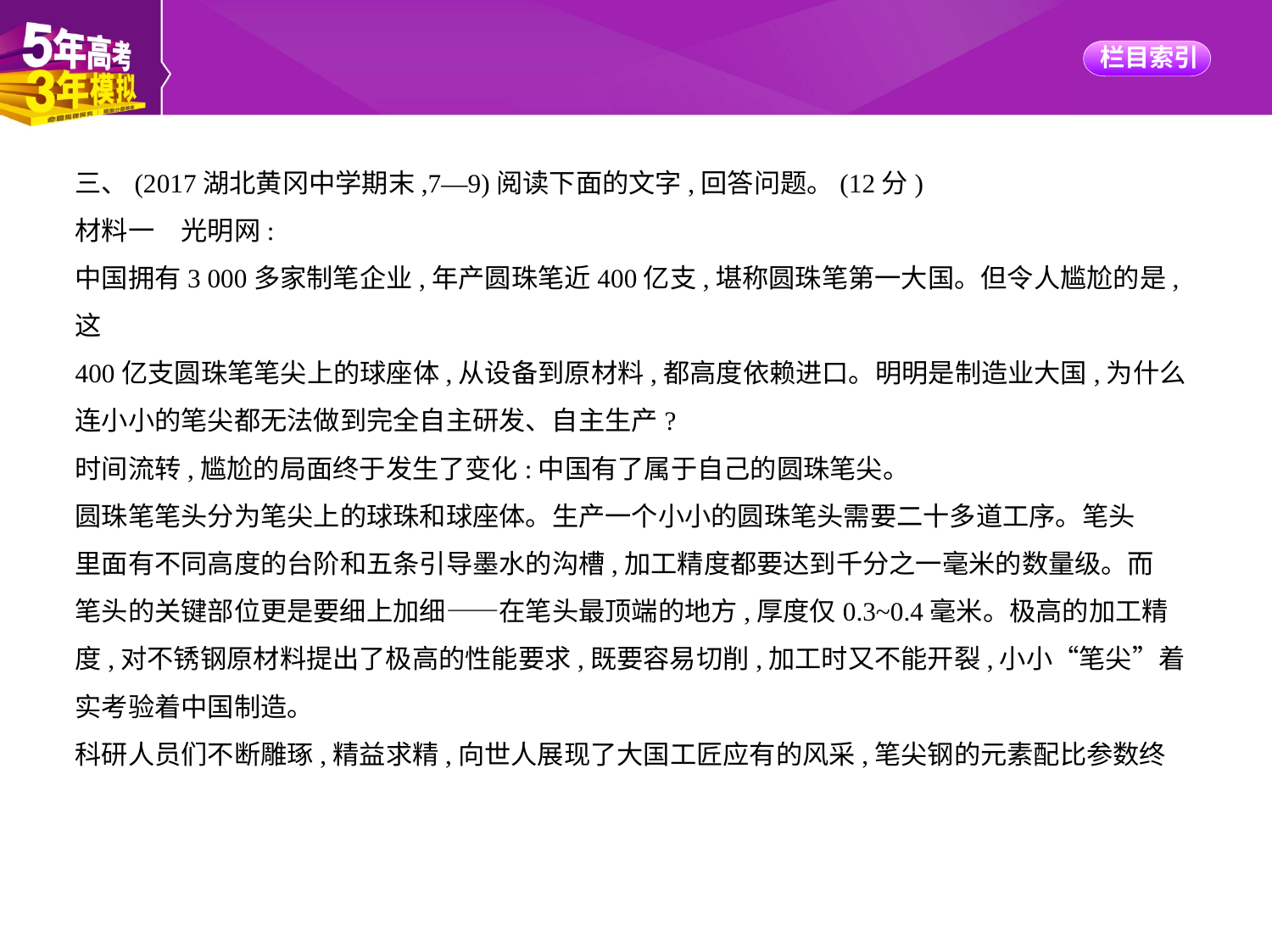

三、(2017湖北黄冈中学期末,7—9)阅读下面的文字,回答问题。(12分)
材料一　光明网:
中国拥有3 000多家制笔企业,年产圆珠笔近400亿支,堪称圆珠笔第一大国。但令人尴尬的是,这
400亿支圆珠笔笔尖上的球座体,从设备到原材料,都高度依赖进口。明明是制造业大国,为什么
连小小的笔尖都无法做到完全自主研发、自主生产?
时间流转,尴尬的局面终于发生了变化:中国有了属于自己的圆珠笔尖。
圆珠笔笔头分为笔尖上的球珠和球座体。生产一个小小的圆珠笔头需要二十多道工序。笔头
里面有不同高度的台阶和五条引导墨水的沟槽,加工精度都要达到千分之一毫米的数量级。而
笔头的关键部位更是要细上加细——在笔头最顶端的地方,厚度仅0.3~0.4毫米。极高的加工精
度,对不锈钢原材料提出了极高的性能要求,既要容易切削,加工时又不能开裂,小小“笔尖”着
实考验着中国制造。
科研人员们不断雕琢,精益求精,向世人展现了大国工匠应有的风采,笔尖钢的元素配比参数终